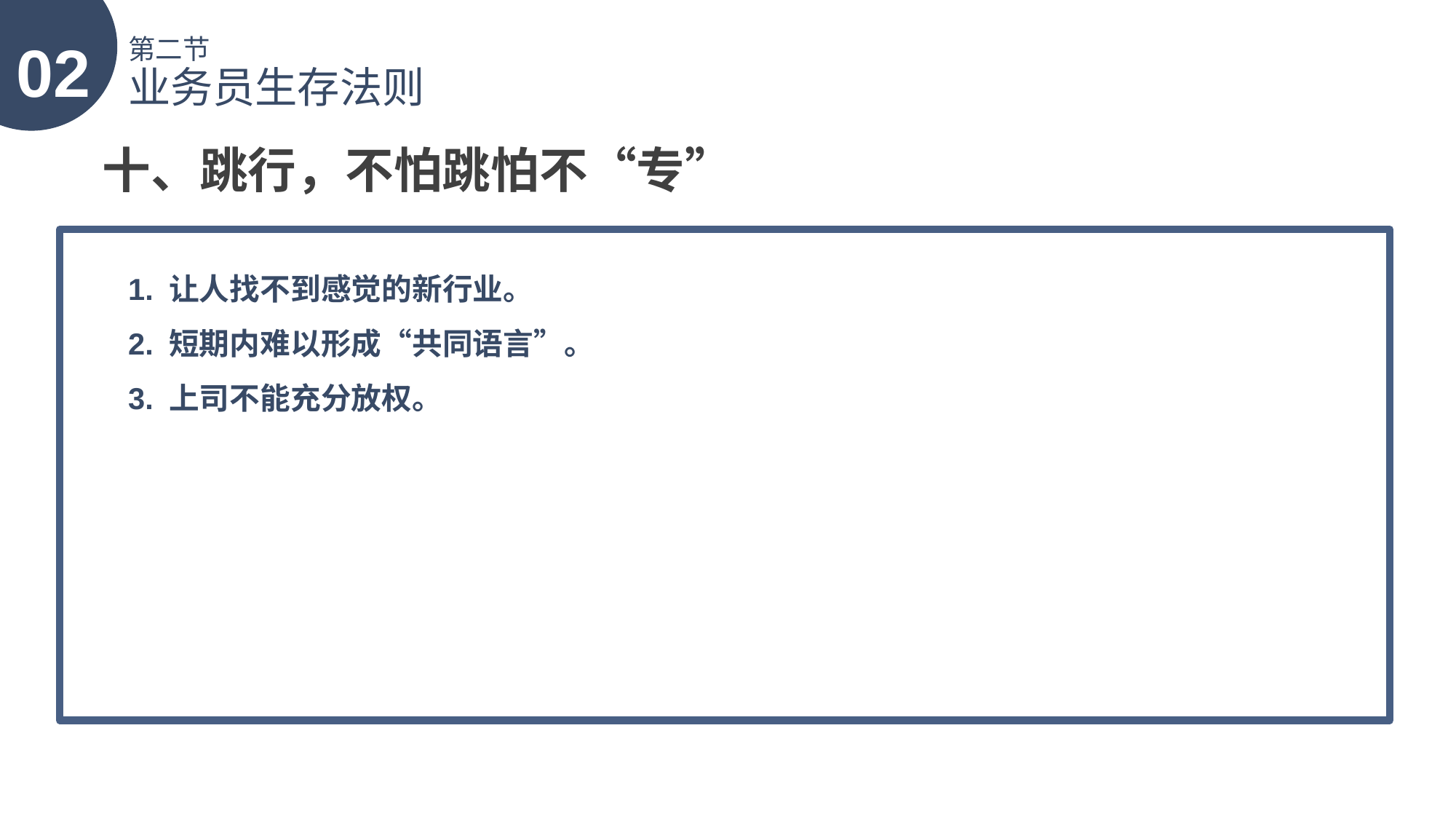

02
第二节
业务员生存法则
十、跳行，不怕跳怕不“专”

1. 让人找不到感觉的新行业。
2. 短期内难以形成“共同语言”。
3. 上司不能充分放权。